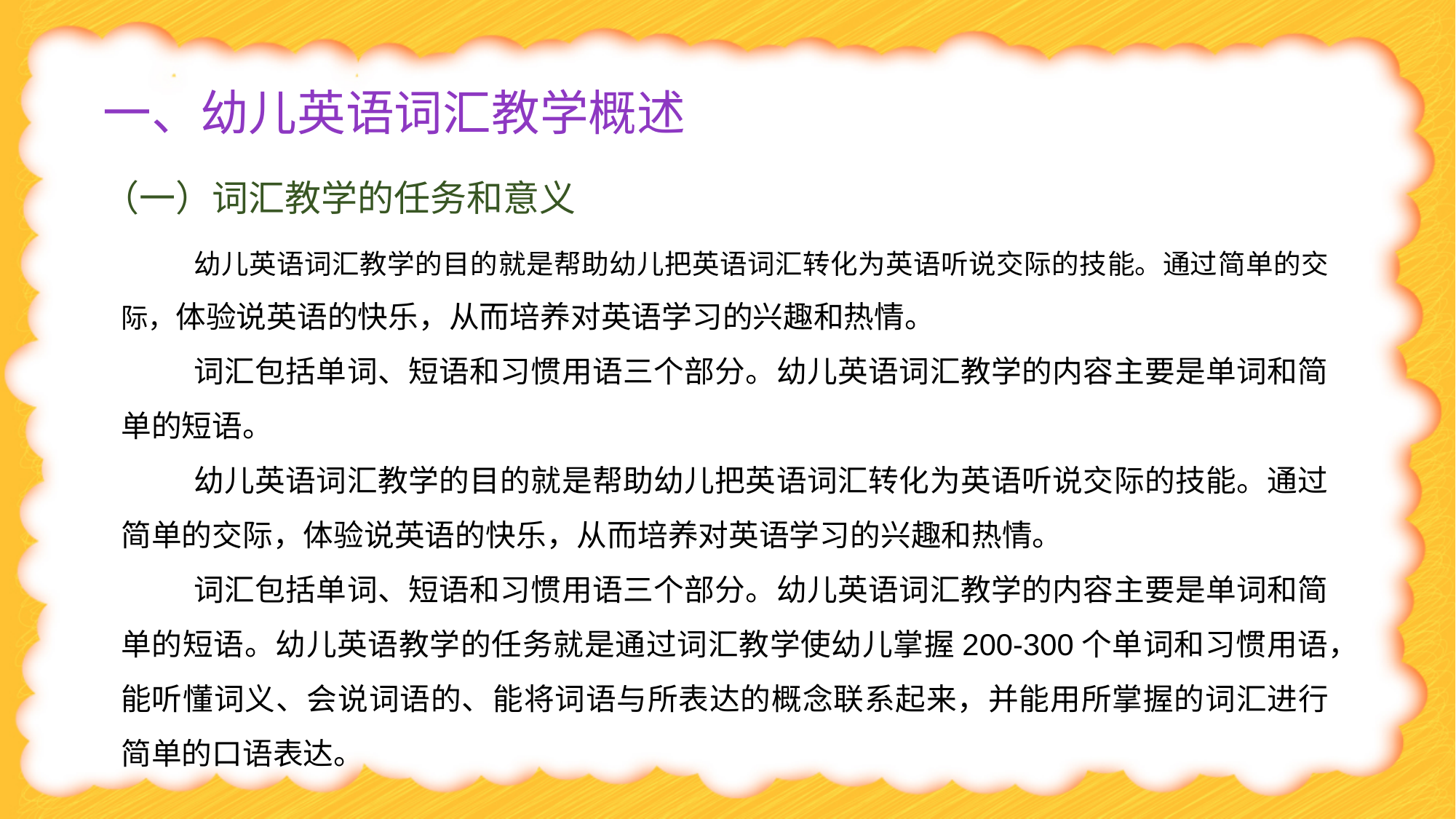

# 一、幼儿英语词汇教学概述
（一）词汇教学的任务和意义
幼儿英语词汇教学的目的就是帮助幼儿把英语词汇转化为英语听说交际的技能。通过简单的交际，体验说英语的快乐，从而培养对英语学习的兴趣和热情。
词汇包括单词、短语和习惯用语三个部分。幼儿英语词汇教学的内容主要是单词和简单的短语。
幼儿英语词汇教学的目的就是帮助幼儿把英语词汇转化为英语听说交际的技能。通过简单的交际，体验说英语的快乐，从而培养对英语学习的兴趣和热情。
词汇包括单词、短语和习惯用语三个部分。幼儿英语词汇教学的内容主要是单词和简单的短语。幼儿英语教学的任务就是通过词汇教学使幼儿掌握200-300个单词和习惯用语，能听懂词义、会说词语的、能将词语与所表达的概念联系起来，并能用所掌握的词汇进行简单的口语表达。